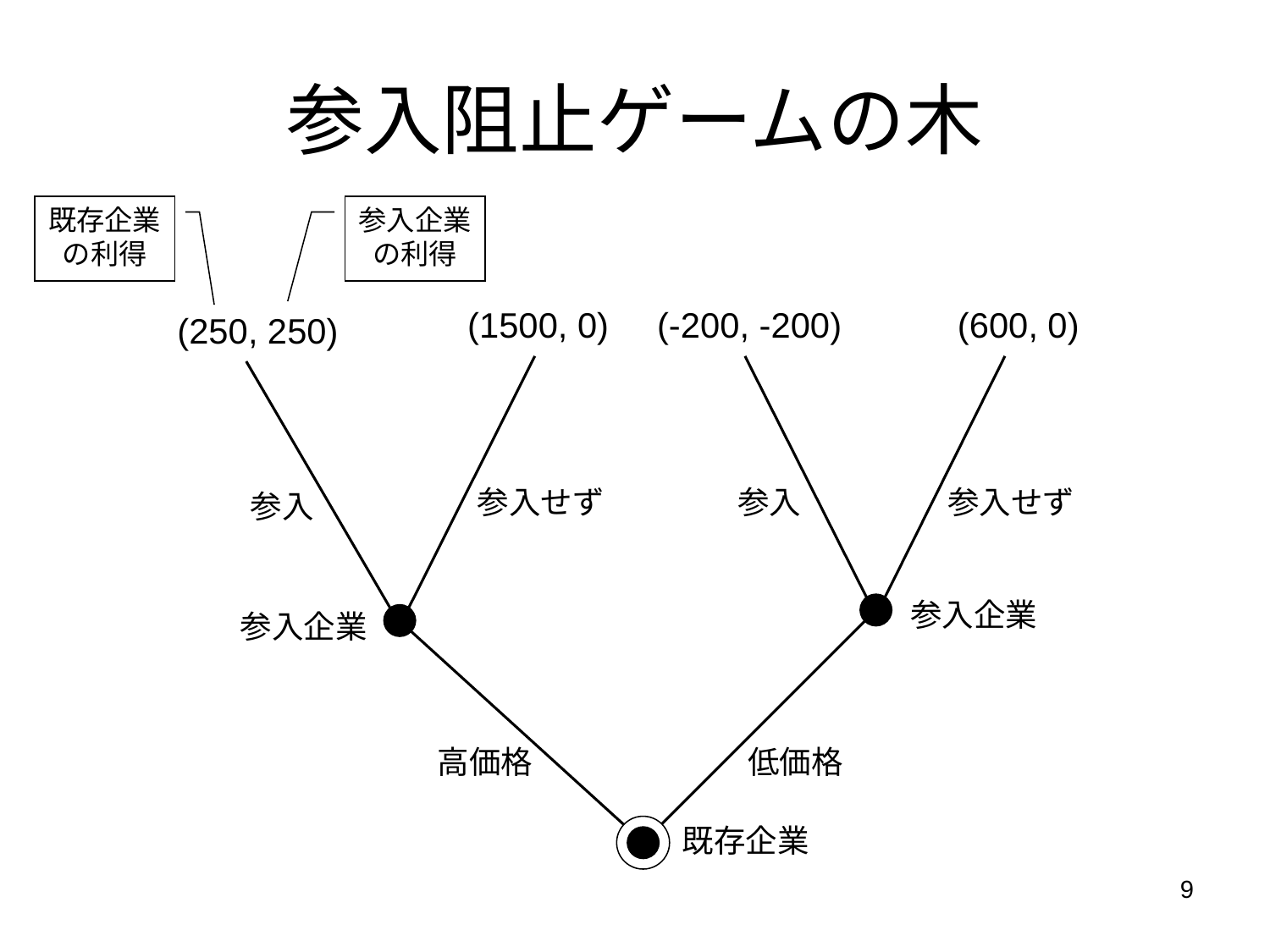

# 参入阻止ゲームの木
既存企業の利得
参入企業の利得
(1500, 0)
(-200, -200)
(600, 0)
(250, 250)

参入せず
参入
参入せず
参入
参入企業

参入企業

高価格
低価格
既存企業

9